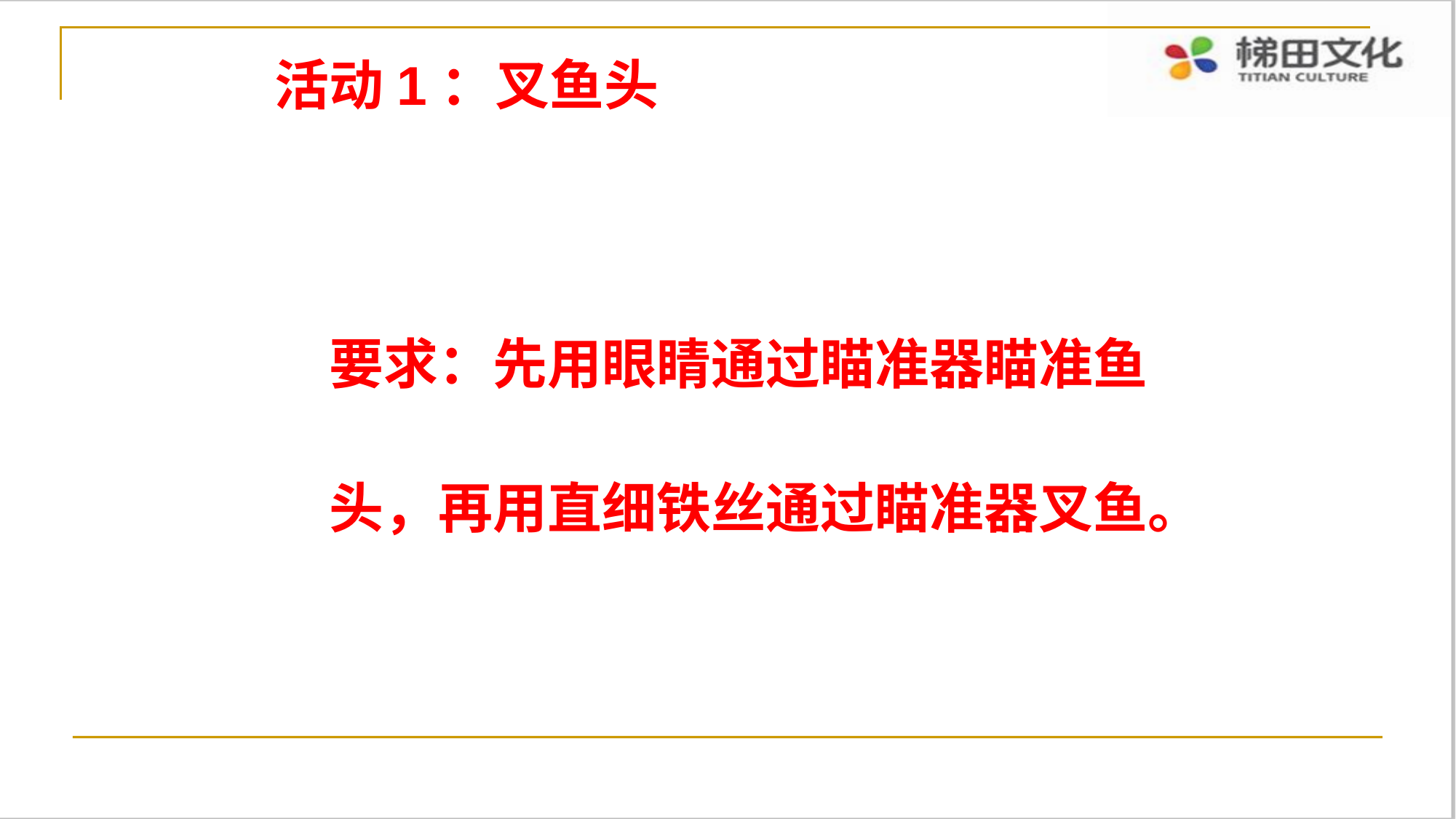

活动1：叉鱼头
要求：先用眼睛通过瞄准器瞄准鱼头，再用直细铁丝通过瞄准器叉鱼。